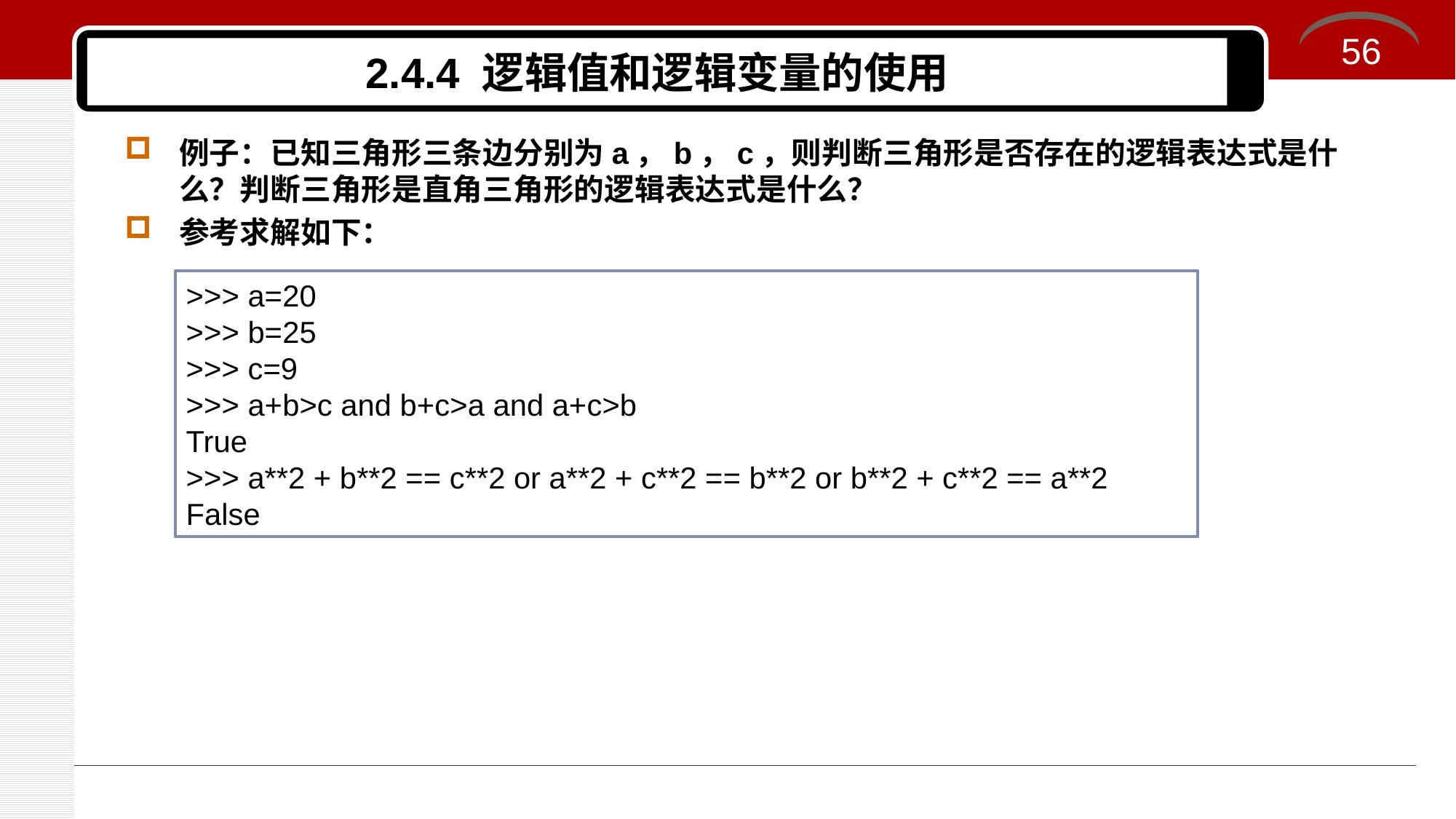

56
# 2.4.4 逻辑值和逻辑变量的使用
例子：已知三角形三条边分别为a，b，c，则判断三角形是否存在的逻辑表达式是什么？判断三角形是直角三角形的逻辑表达式是什么？
参考求解如下：

>>> a=20
>>> b=25
>>> c=9
>>> a+b>c and b+c>a and a+c>b
True
>>> a**2 + b**2 == c**2 or a**2 + c**2 == b**2 or b**2 + c**2 == a**2
False